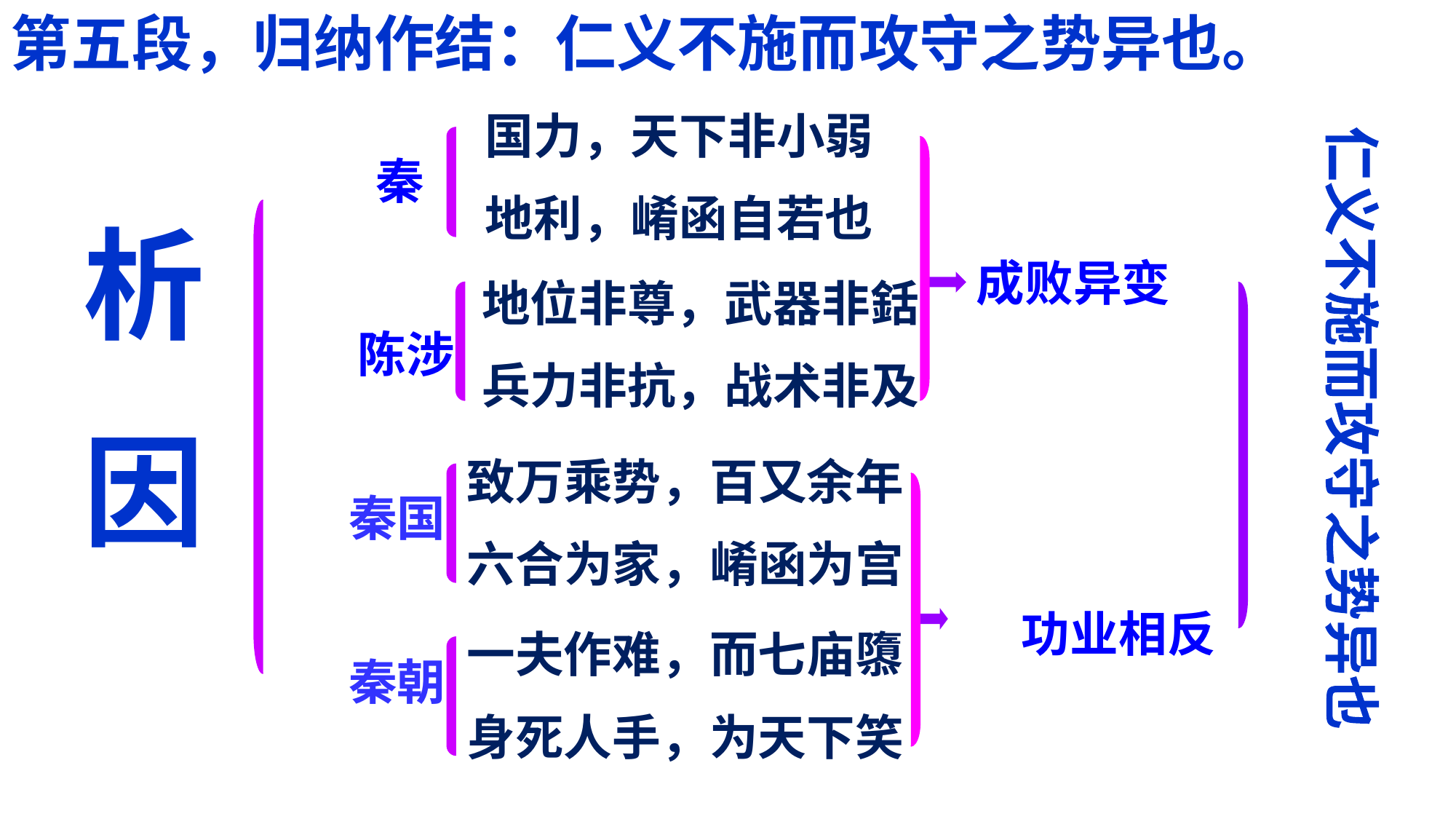

第五段，归纳作结：仁义不施而攻守之势异也。
国力，天下非小弱
地利，崤函自若也

秦

析
因
成败异变
地位非尊，武器非銛
兵力非抗，战术非及

陈涉
仁义不施而攻守之势异也

致万乘势，百又余年
六合为家，崤函为宫

秦国

功业相反

一夫作难，而七庙隳
身死人手，为天下笑

秦朝